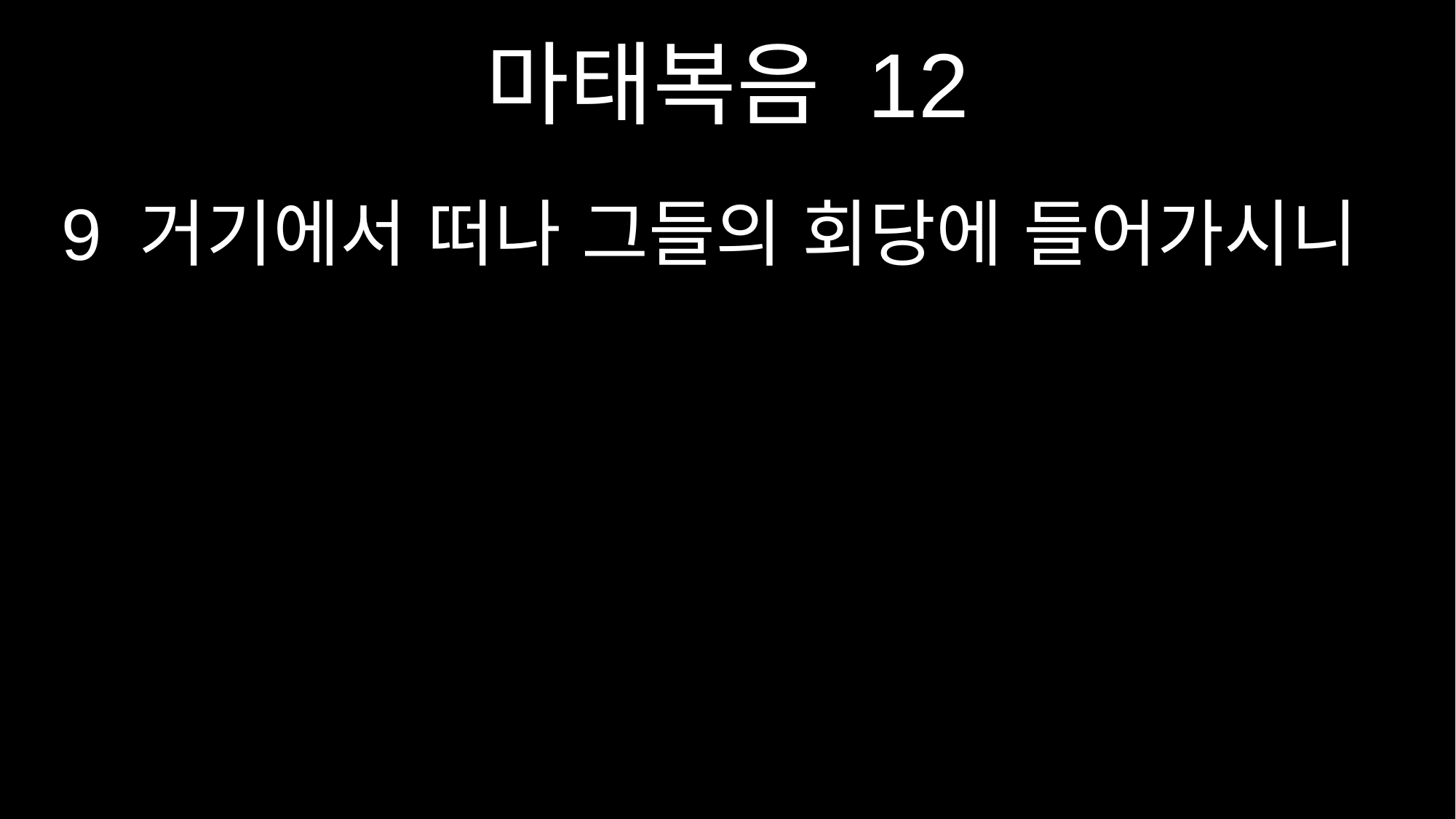

마태복음 12
9 거기에서 떠나 그들의 회당에 들어가시니